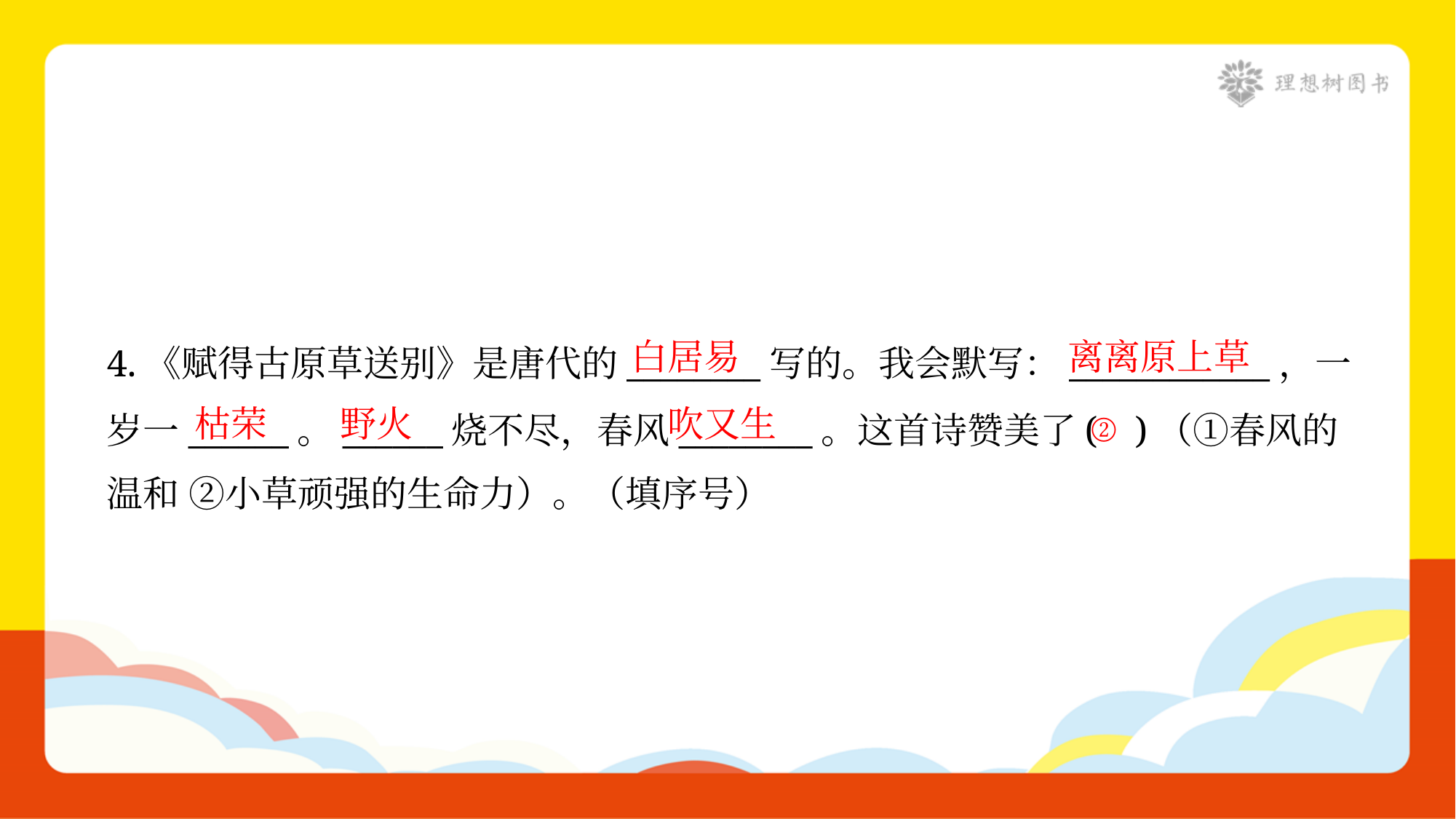

白居易
离离原上草
4.《赋得古原草送别》是唐代的________写的。我会默写：____________，一
岁一______。______烧不尽，春风________。这首诗赞美了(    )（①春风的
温和 ②小草顽强的生命力）。（填序号）
枯荣
野火
吹又生
②